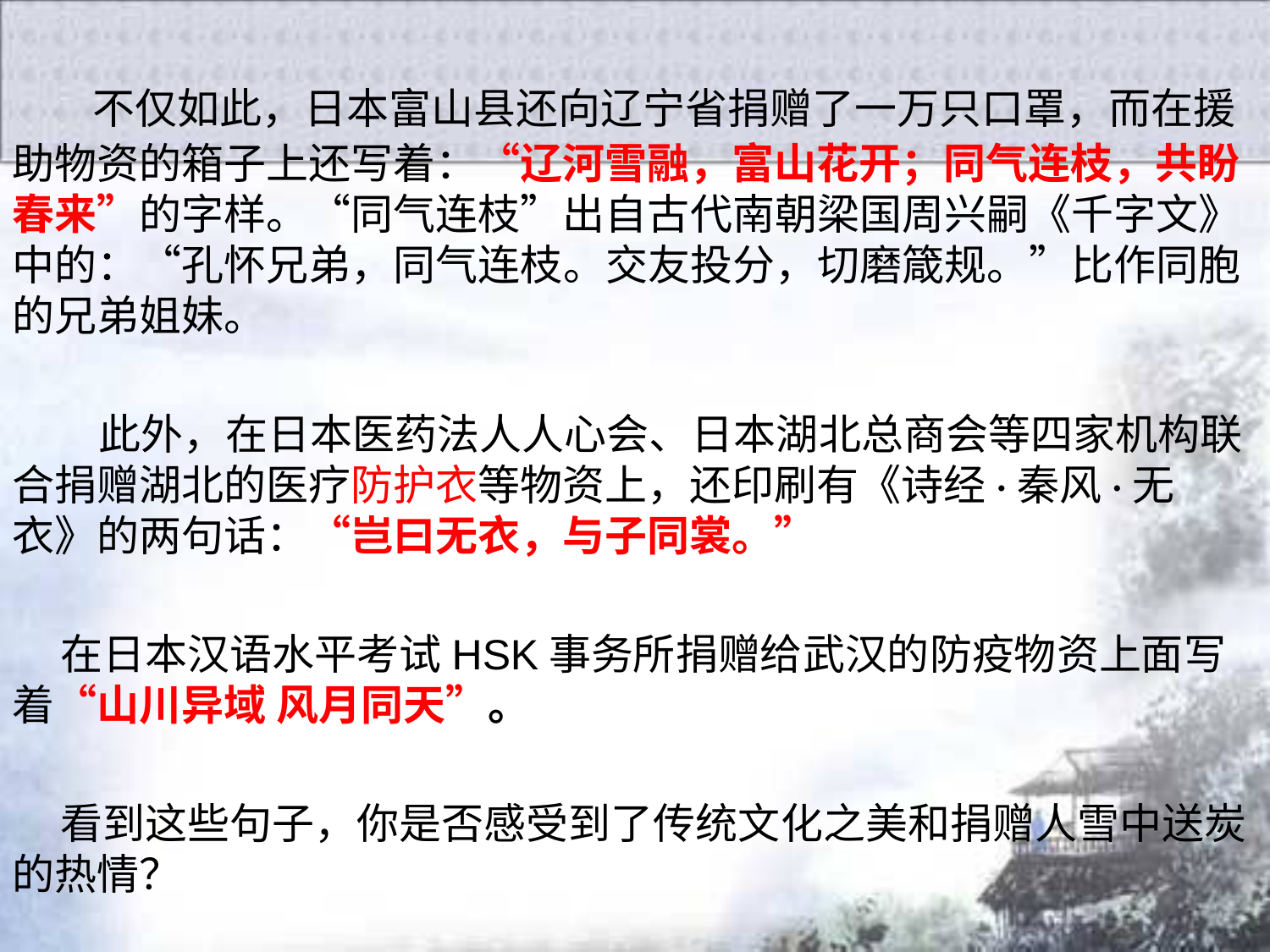

不仅如此，日本富山县还向辽宁省捐赠了一万只口罩，而在援助物资的箱子上还写着：“辽河雪融，富山花开；同气连枝，共盼春来”的字样。“同气连枝”出自古代南朝梁国周兴嗣《千字文》中的：“孔怀兄弟，同气连枝。交友投分，切磨箴规。”比作同胞的兄弟姐妹。

        此外，在日本医药法人人心会、日本湖北总商会等四家机构联合捐赠湖北的医疗防护衣等物资上，还印刷有《诗经·秦风·无衣》的两句话：“岂曰无衣，与子同裳。”

    在日本汉语水平考试HSK事务所捐赠给武汉的防疫物资上面写着“山川异域 风月同天”。

    看到这些句子，你是否感受到了传统文化之美和捐赠人雪中送炭的热情？